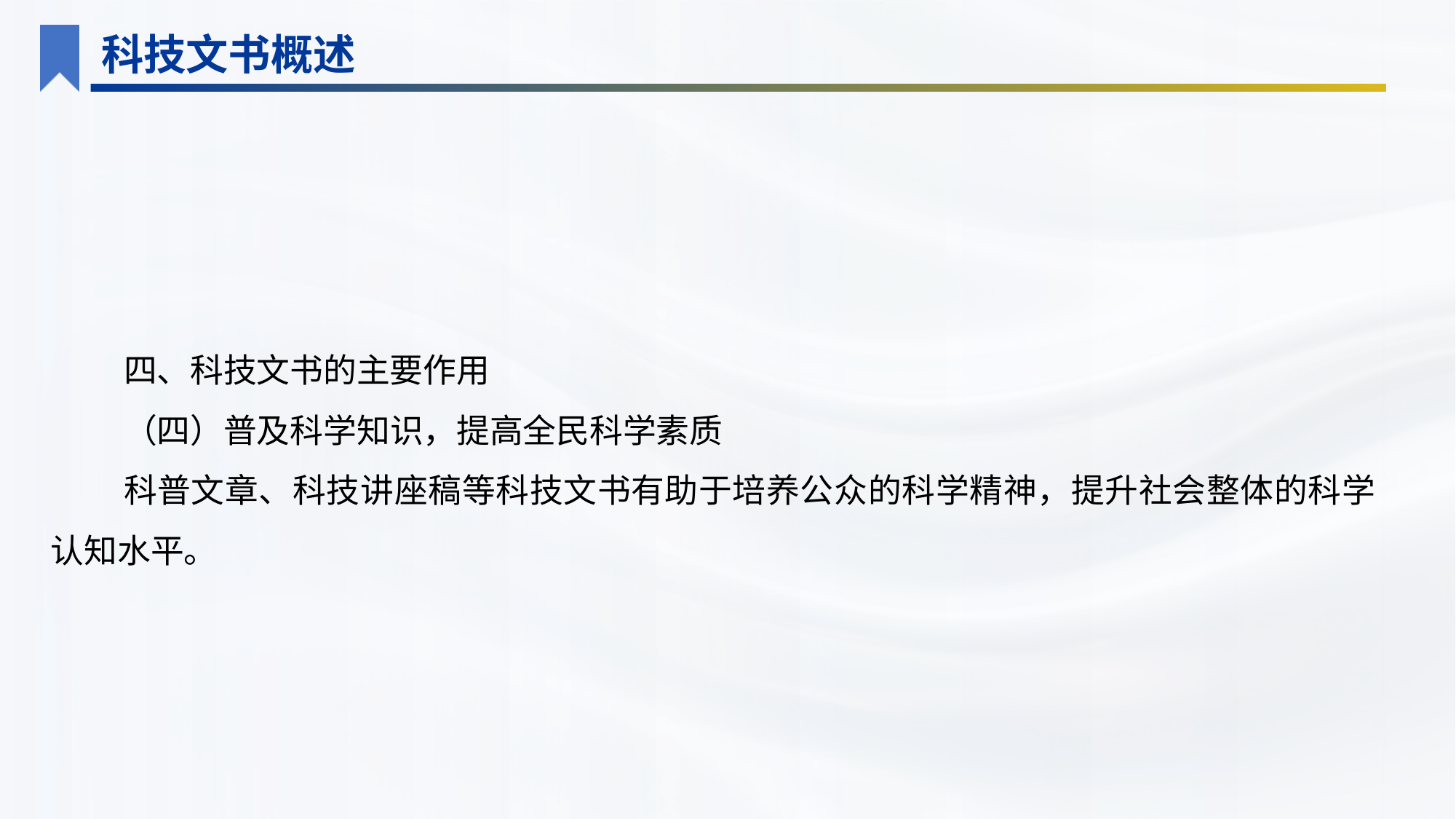

科技文书概述
四、科技文书的主要作用
（四）普及科学知识，提高全民科学素质
科普文章、科技讲座稿等科技文书有助于培养公众的科学精神，提升社会整体的科学认知水平。